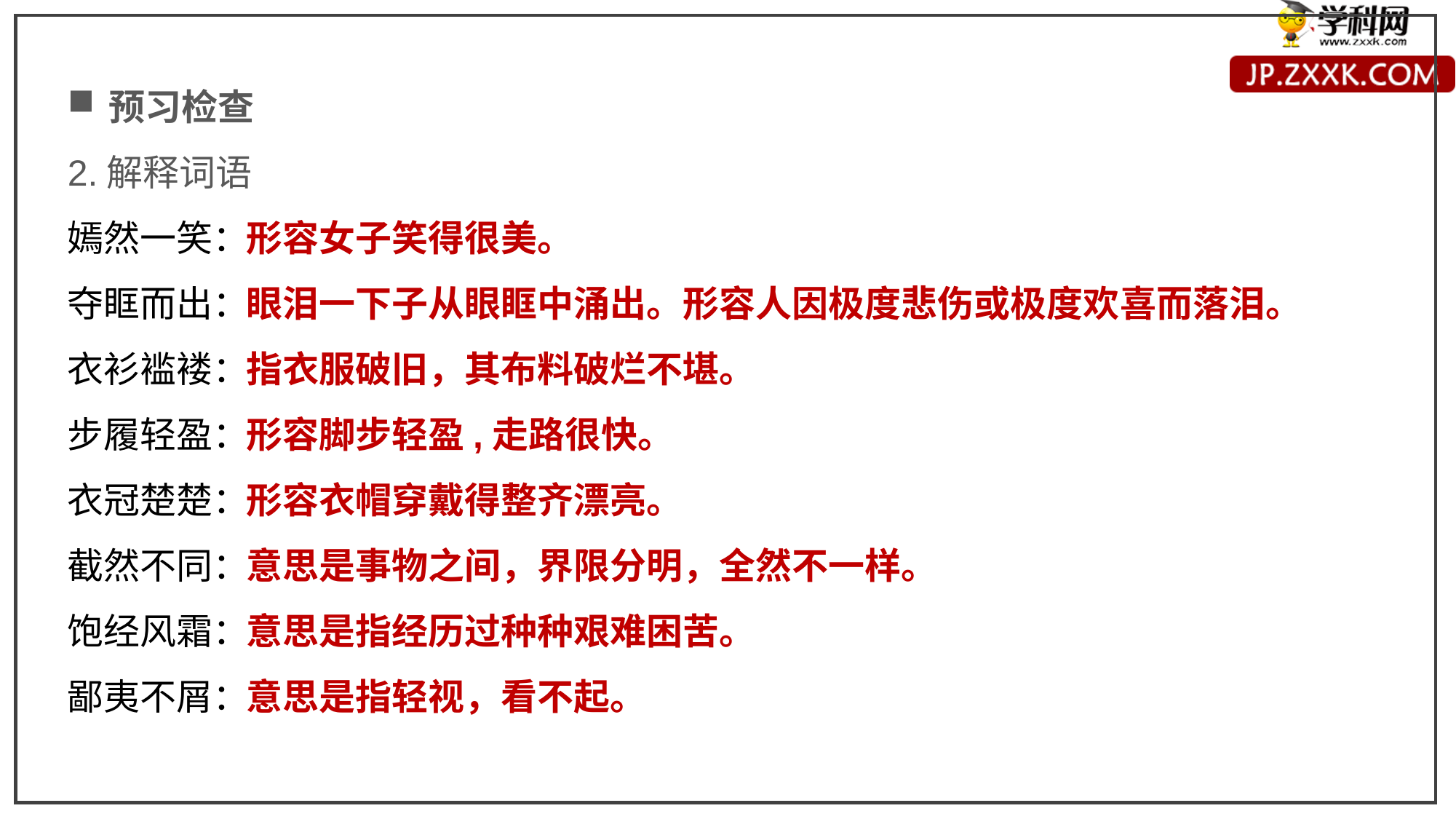

预习检查
2.解释词语
嫣然一笑：
夺眶而出：
衣衫褴褛：
步履轻盈：
衣冠楚楚：
截然不同：
饱经风霜：
鄙夷不屑：
形容女子笑得很美。
眼泪一下子从眼眶中涌出。形容人因极度悲伤或极度欢喜而落泪。
指衣服破旧，其布料破烂不堪。
形容脚步轻盈,走路很快。
形容衣帽穿戴得整齐漂亮。
意思是事物之间，界限分明，全然不一样。
意思是指经历过种种艰难困苦。
意思是指轻视，看不起。